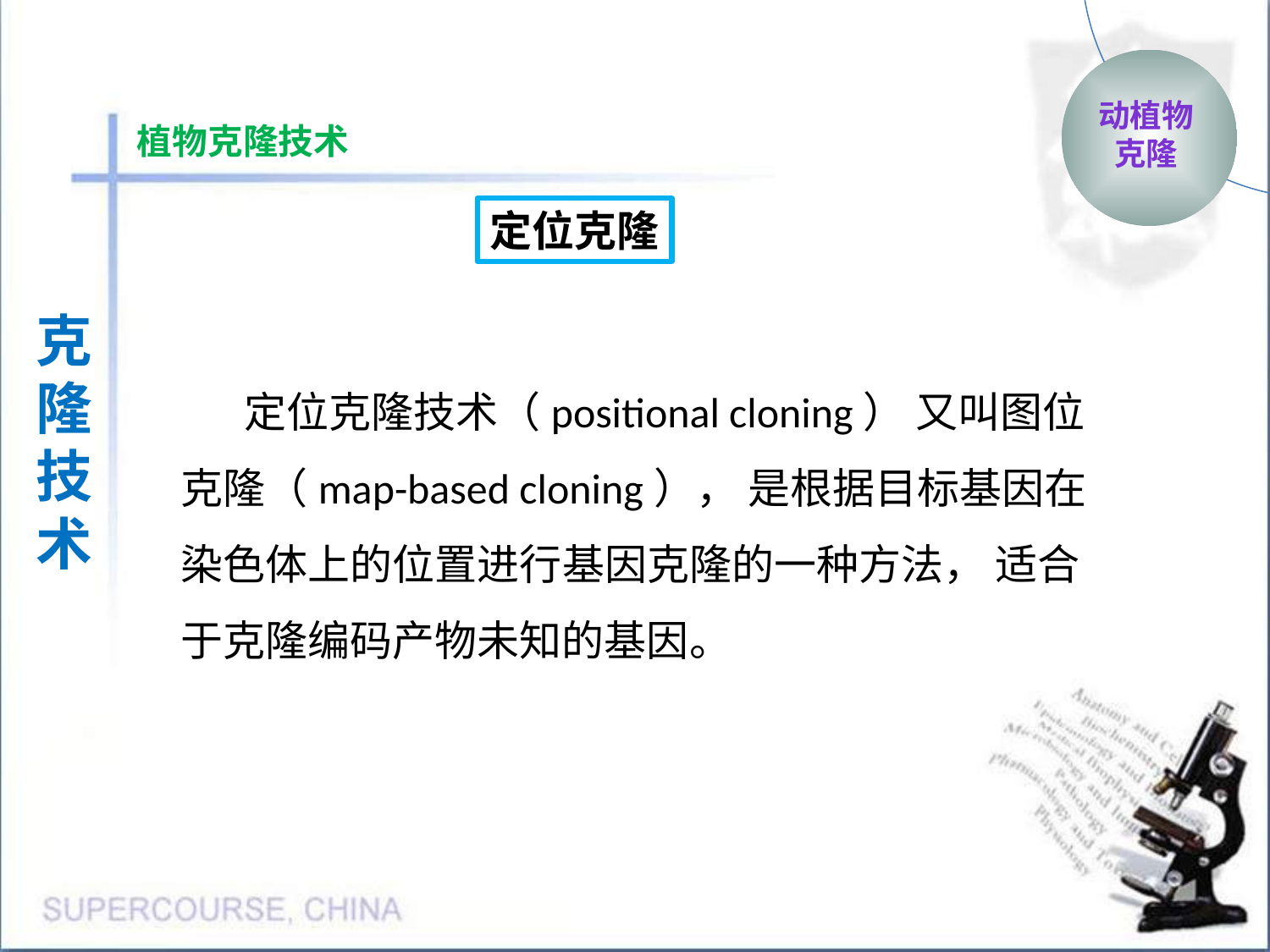

动植物
克隆
植物克隆技术
定位克隆
克隆
技术
定位克隆技术（positional cloning） 又叫图位克隆（map-based cloning）， 是根据目标基因在染色体上的位置进行基因克隆的一种方法， 适合于克隆编码产物未知的基因。